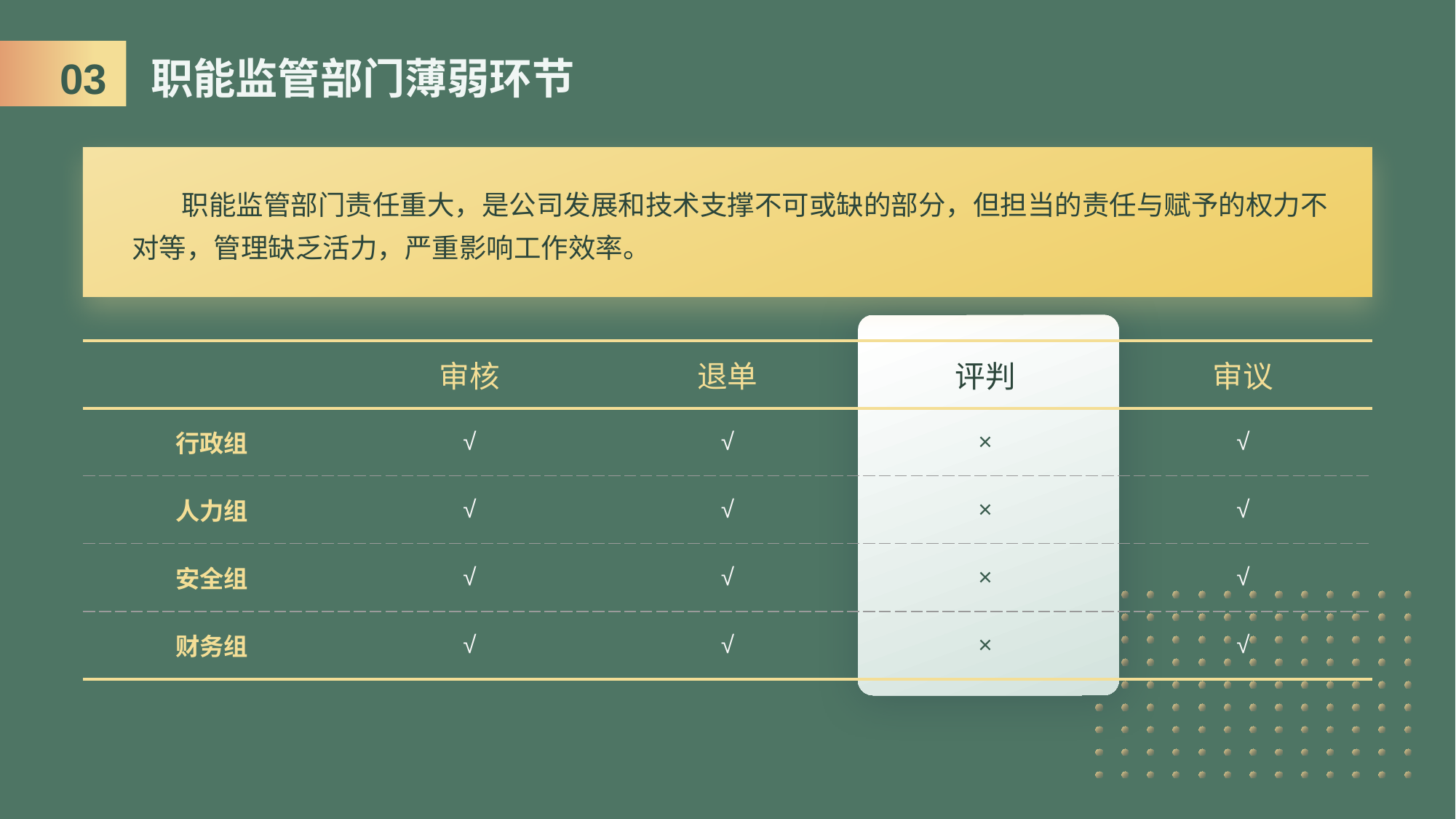

03
# 职能监管部门薄弱环节

       职能监管部门责任重大，是公司发展和技术支撑不可或缺的部分，但担当的责任与赋予的权力不对等，管理缺乏活力，严重影响工作效率。

|  | 审核 | 退单 | 评判 | 审议 |
| --- | --- | --- | --- | --- |
| 行政组 | √ | √ | × | √ |
| 人力组 | √ | √ | × | √ |
| 安全组 | √ | √ | × | √ |
| 财务组 | √ | √ | × | √ |